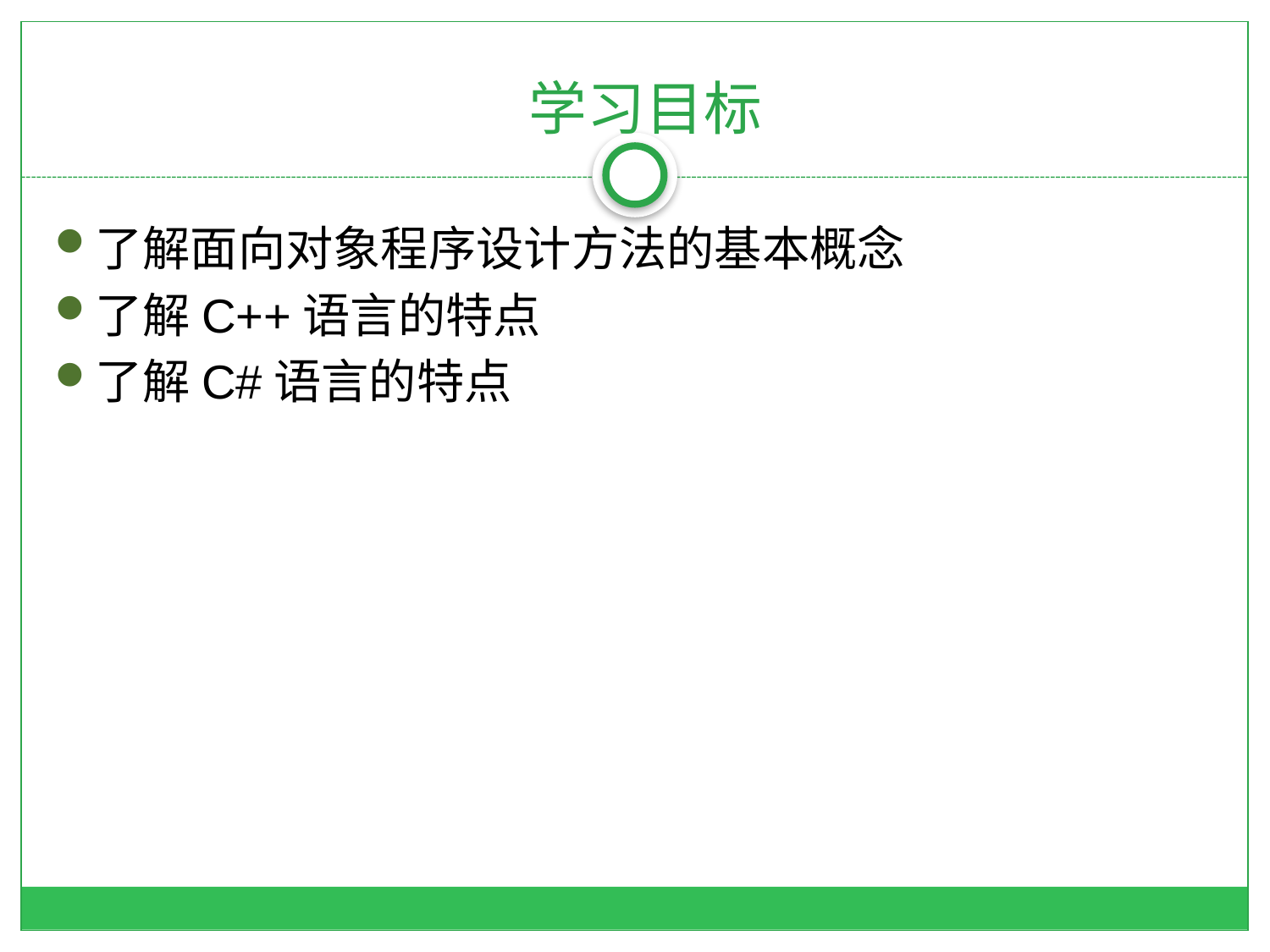

学习目标
了解面向对象程序设计方法的基本概念
了解C++语言的特点
了解C#语言的特点